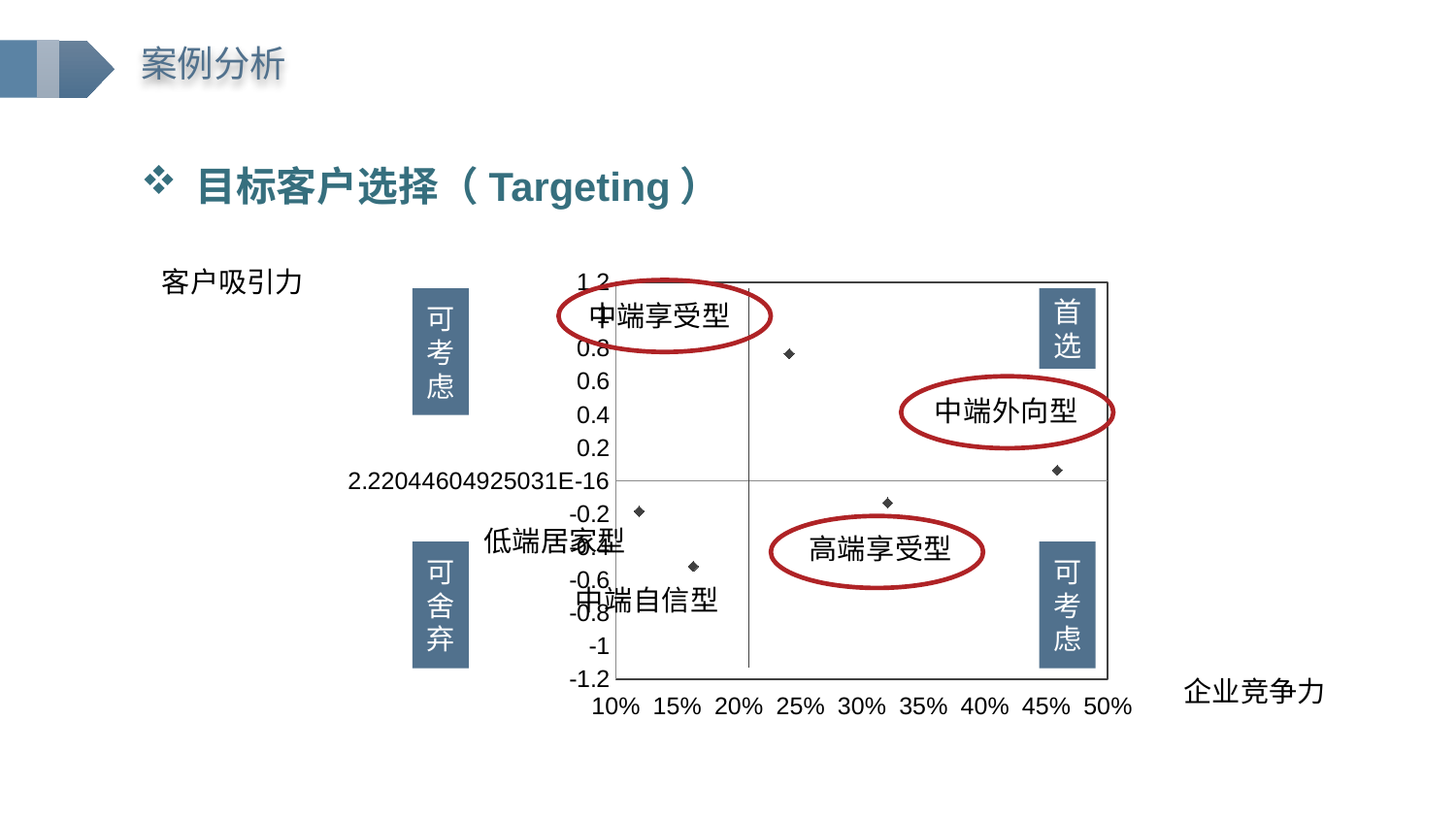

案例分析

目标客户选择（Targeting）
客户吸引力

### Chart

| Category | 客户吸引力 |
|---|---|
可考虑
首选
中端享受型

低端居家型

可舍弃
可考虑
企业竞争力